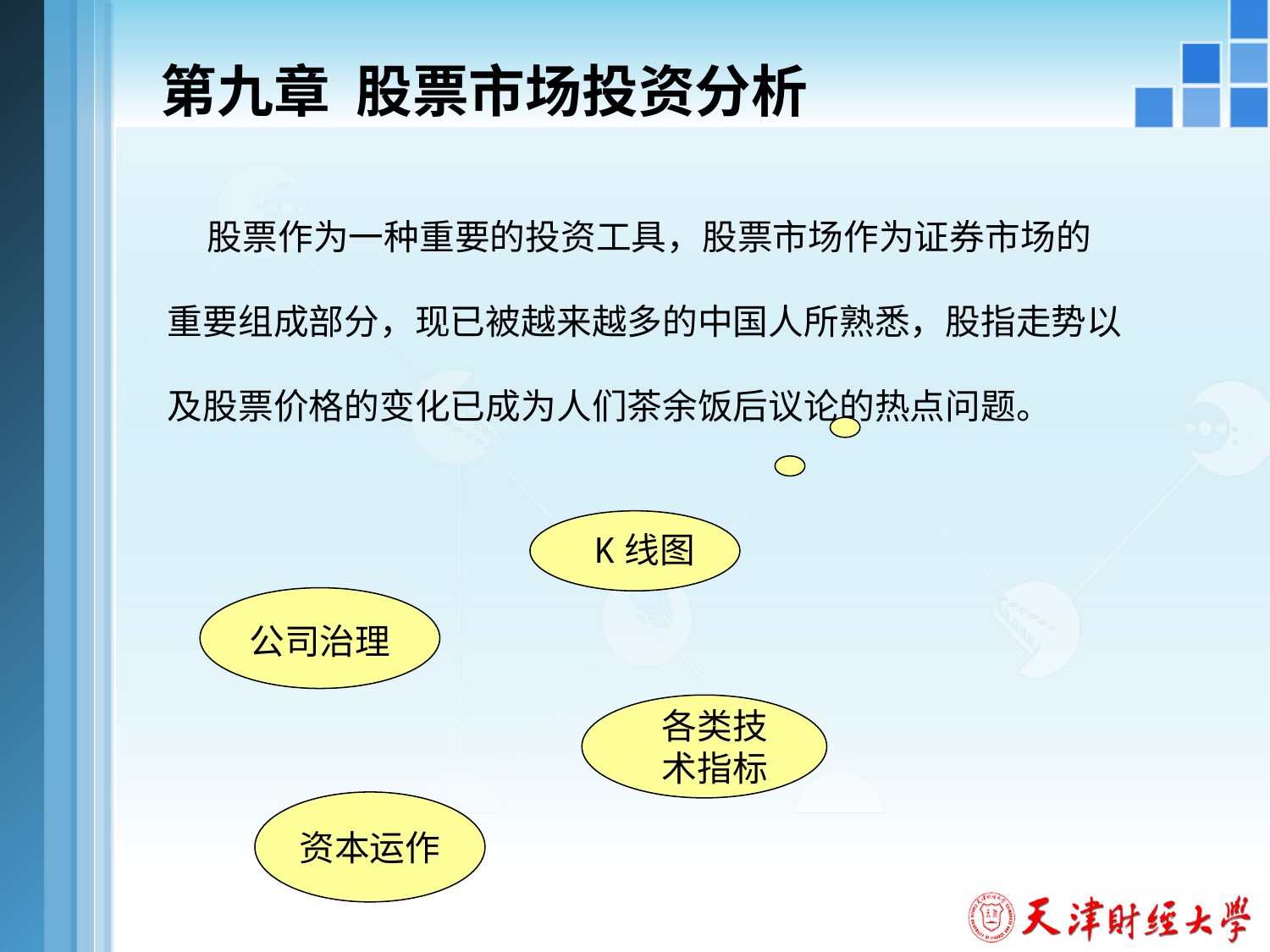

# 第九章  股票市场投资分析
    股票作为一种重要的投资工具，股票市场作为证券市场的重要组成部分，现已被越来越多的中国人所熟悉，股指走势以及股票价格的变化已成为人们茶余饭后议论的热点问题。

K线图

公司治理

各类技术指标

资本运作